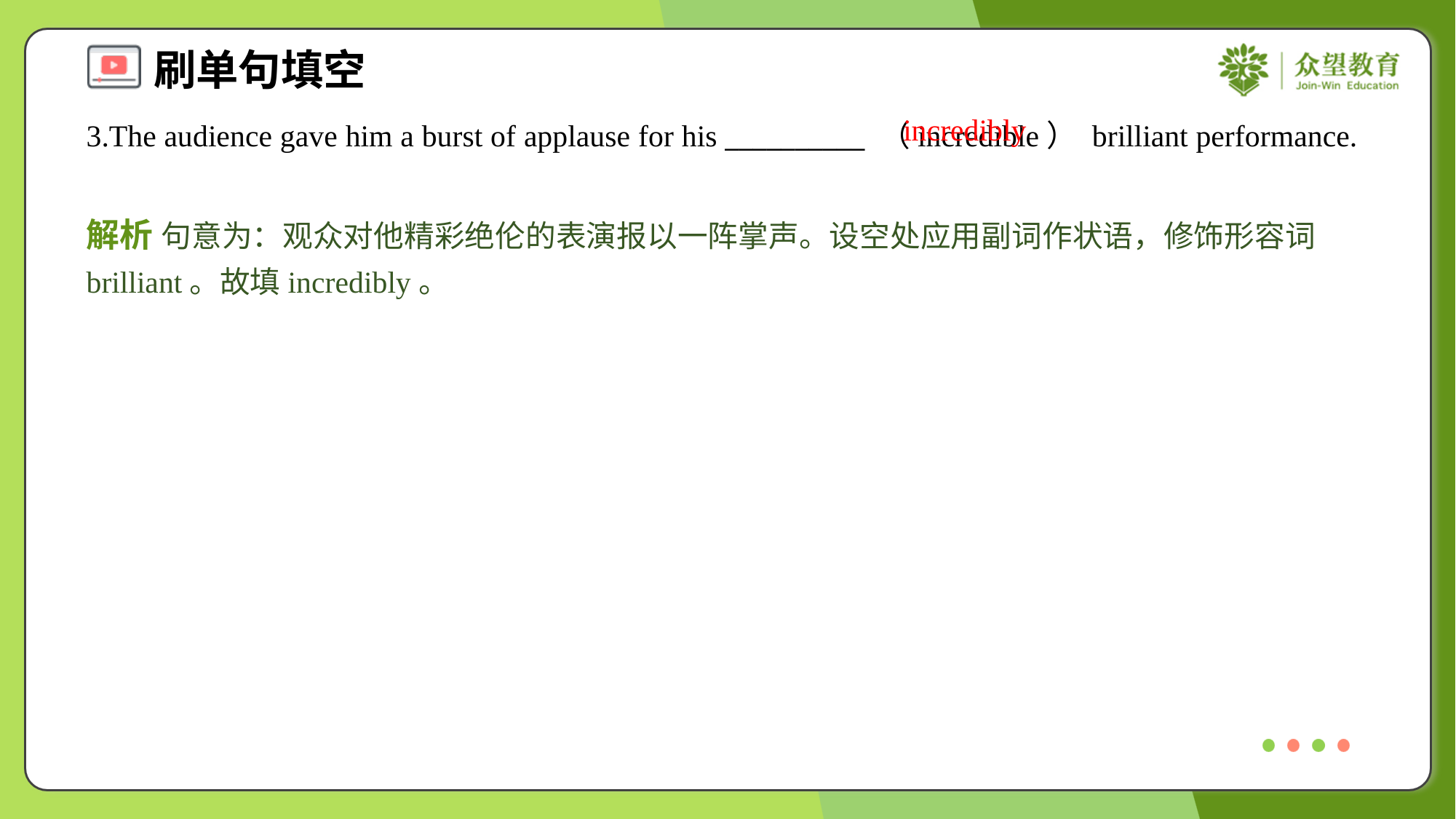

incredibly
3.The audience gave him a burst of applause for his __________ （incredible） brilliant performance.
解析 句意为：观众对他精彩绝伦的表演报以一阵掌声。设空处应用副词作状语，修饰形容词brilliant。故填incredibly。